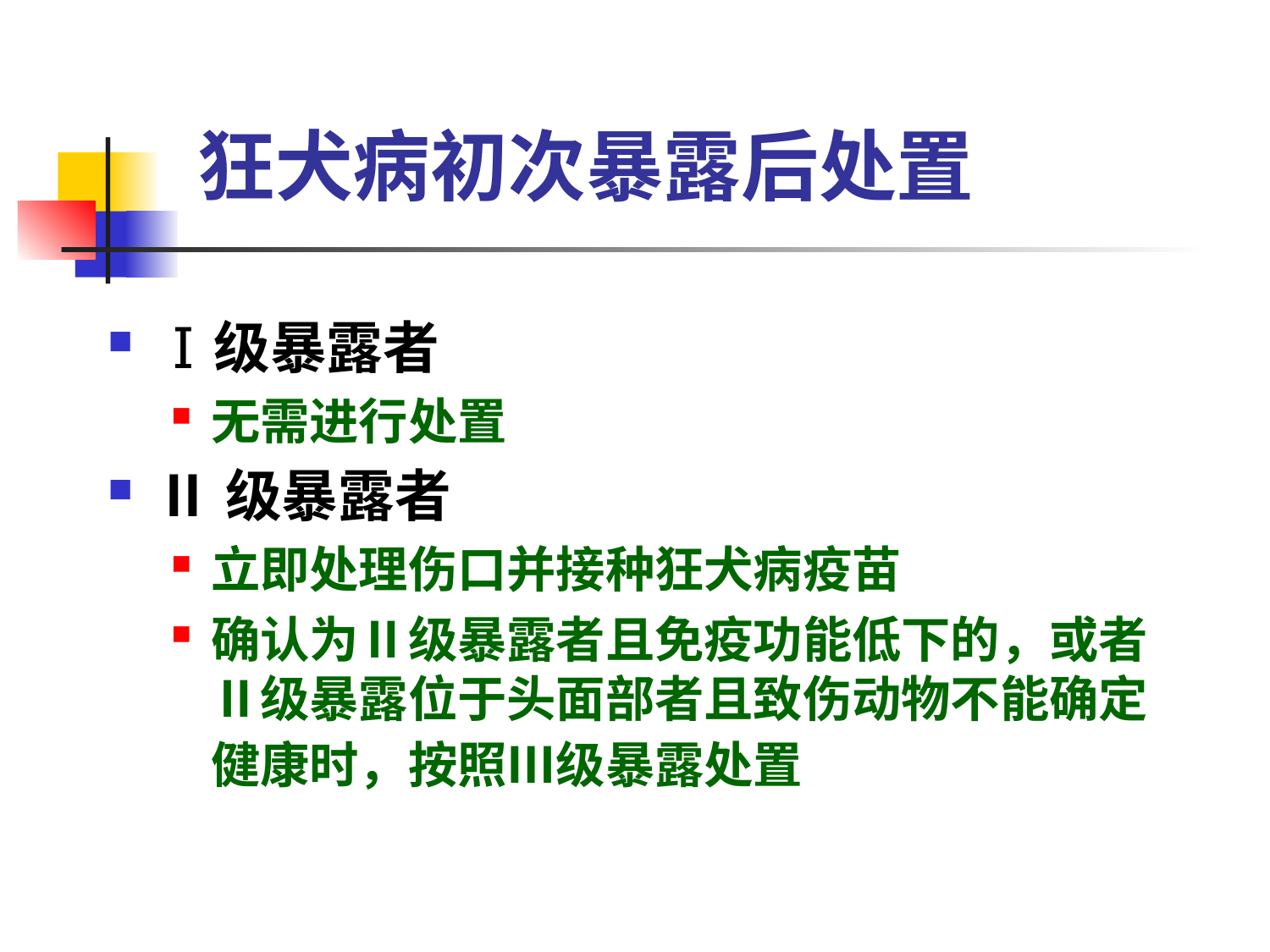

# 狂犬病初次暴露后处置
 I级暴露者
无需进行处置
Ⅱ级暴露者
立即处理伤口并接种狂犬病疫苗
确认为Ⅱ级暴露者且免疫功能低下的，或者Ⅱ级暴露位于头面部者且致伤动物不能确定健康时，按照Ⅲ级暴露处置